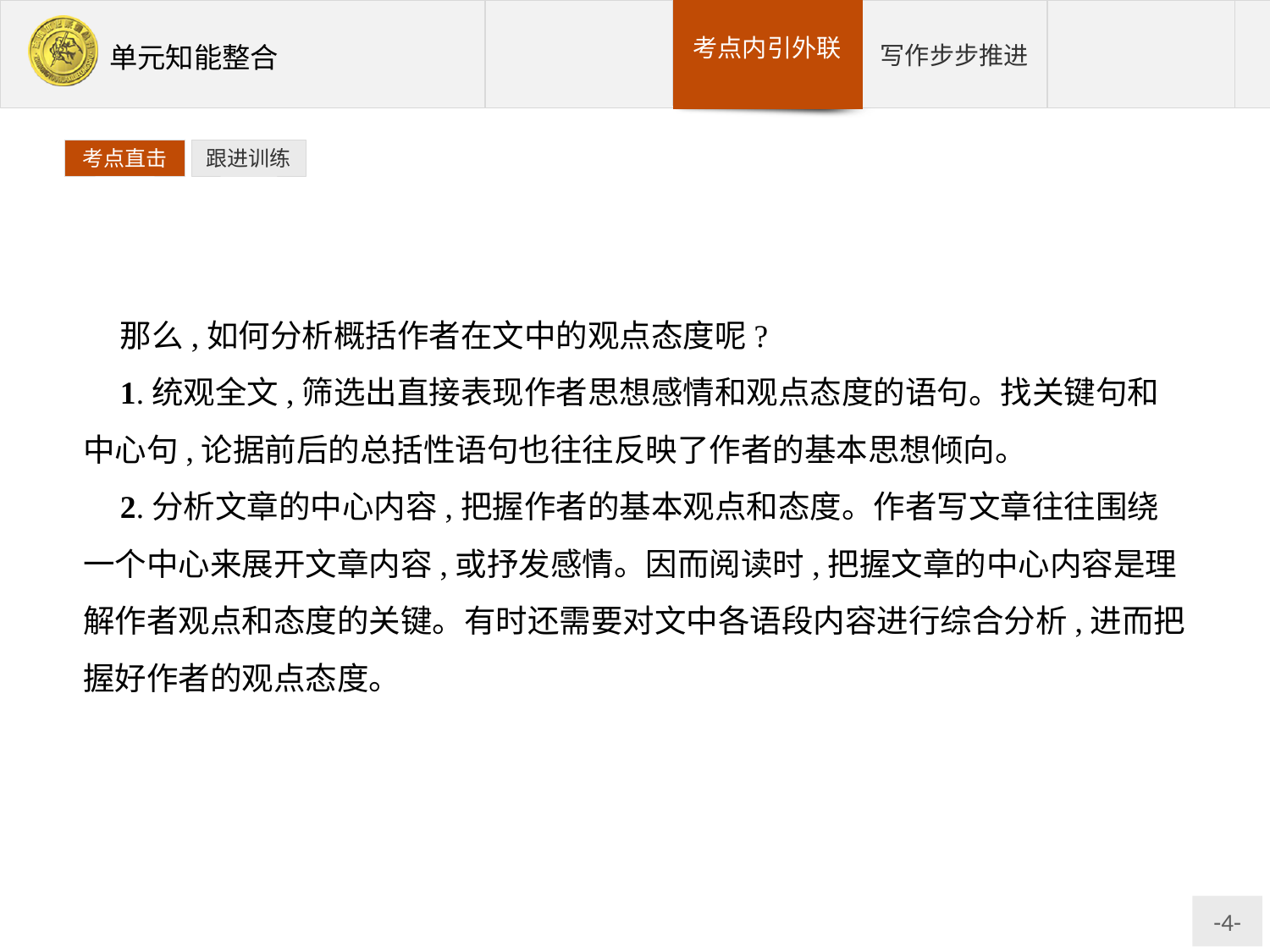

考点直击
跟进训练
那么,如何分析概括作者在文中的观点态度呢?
1.统观全文,筛选出直接表现作者思想感情和观点态度的语句。找关键句和中心句,论据前后的总括性语句也往往反映了作者的基本思想倾向。
2.分析文章的中心内容,把握作者的基本观点和态度。作者写文章往往围绕一个中心来展开文章内容,或抒发感情。因而阅读时,把握文章的中心内容是理解作者观点和态度的关键。有时还需要对文中各语段内容进行综合分析,进而把握好作者的观点态度。